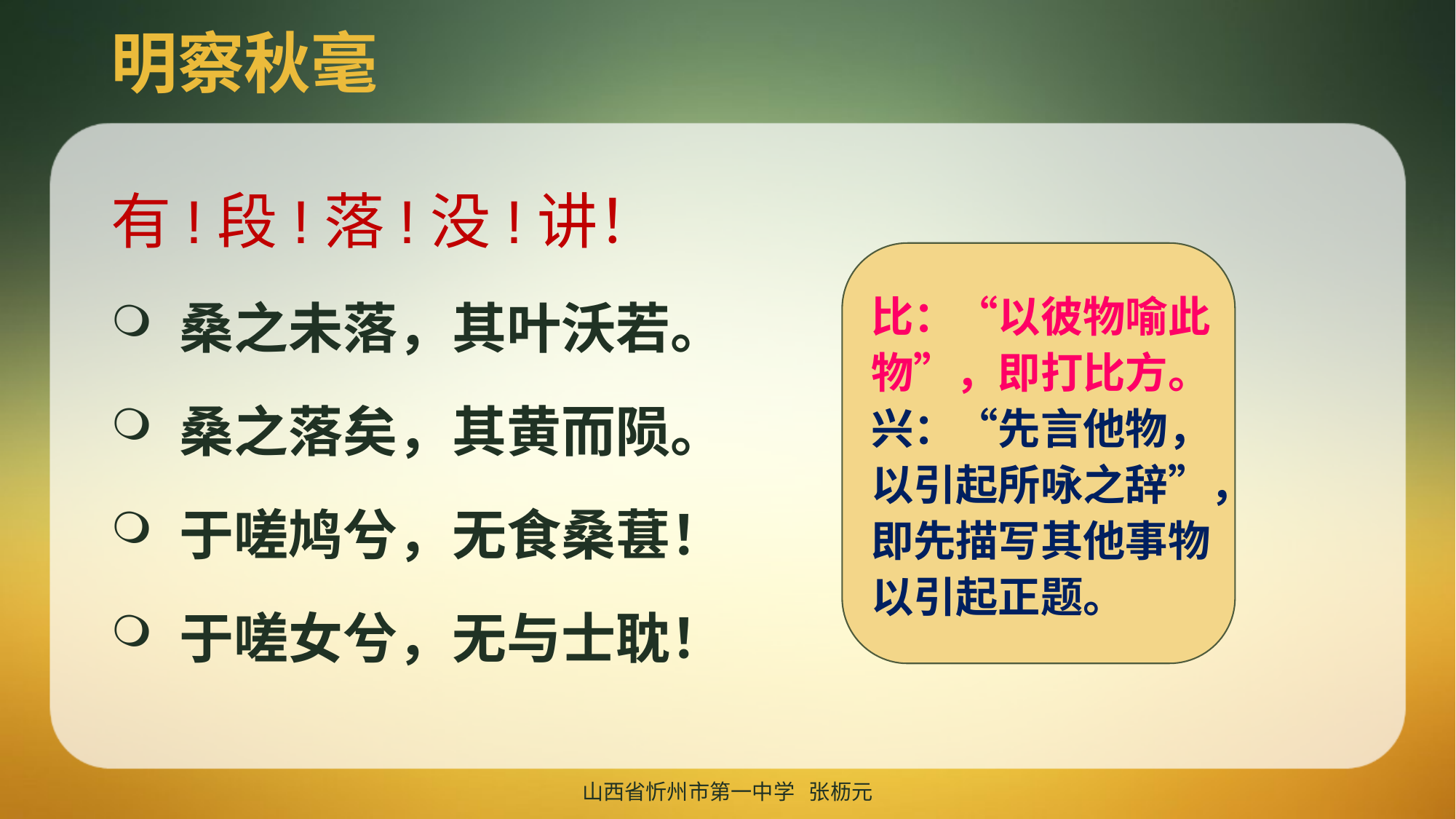

# 明察秋毫
有!段!落!没!讲！
桑之未落，其叶沃若。
桑之落矣，其黄而陨。
于嗟鸠兮，无食桑葚！
于嗟女兮，无与士耽！

比：“以彼物喻此物”，即打比方。
兴：“先言他物，以引起所咏之辞”，即先描写其他事物以引起正题。
山西省忻州市第一中学   张枥元